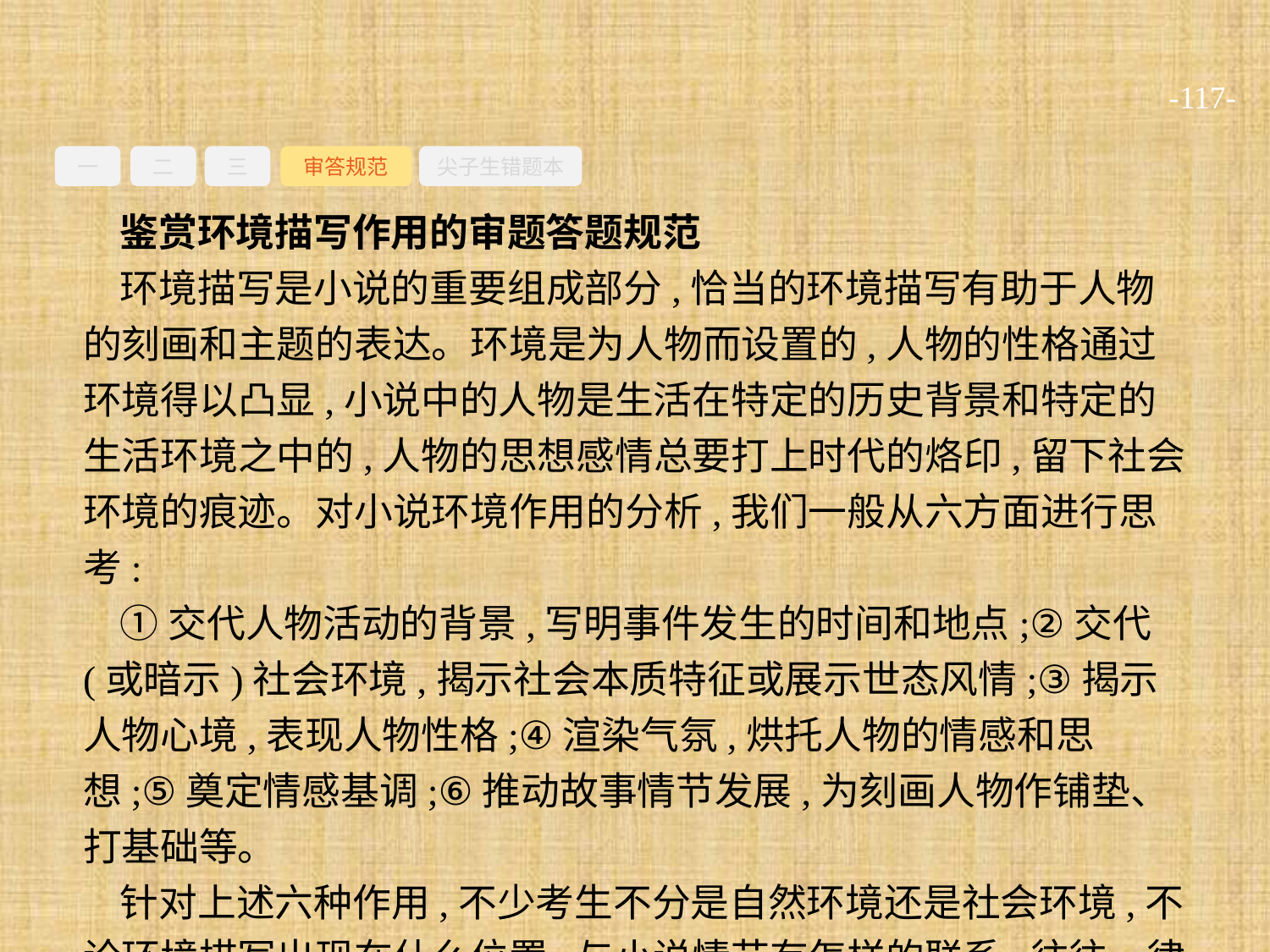

-117-
一
二
三
审答规范
尖子生错题本
鉴赏环境描写作用的审题答题规范
环境描写是小说的重要组成部分,恰当的环境描写有助于人物的刻画和主题的表达。环境是为人物而设置的,人物的性格通过环境得以凸显,小说中的人物是生活在特定的历史背景和特定的生活环境之中的,人物的思想感情总要打上时代的烙印,留下社会环境的痕迹。对小说环境作用的分析,我们一般从六方面进行思考:
①交代人物活动的背景,写明事件发生的时间和地点;②交代(或暗示)社会环境,揭示社会本质特征或展示世态风情;③揭示人物心境,表现人物性格;④渲染气氛,烘托人物的情感和思想;⑤奠定情感基调;⑥推动故事情节发展,为刻画人物作铺垫、打基础等。
针对上述六种作用,不少考生不分是自然环境还是社会环境,不论环境描写出现在什么位置,与小说情节有怎样的联系,往往一律答上,造成不伦不类的毛病。